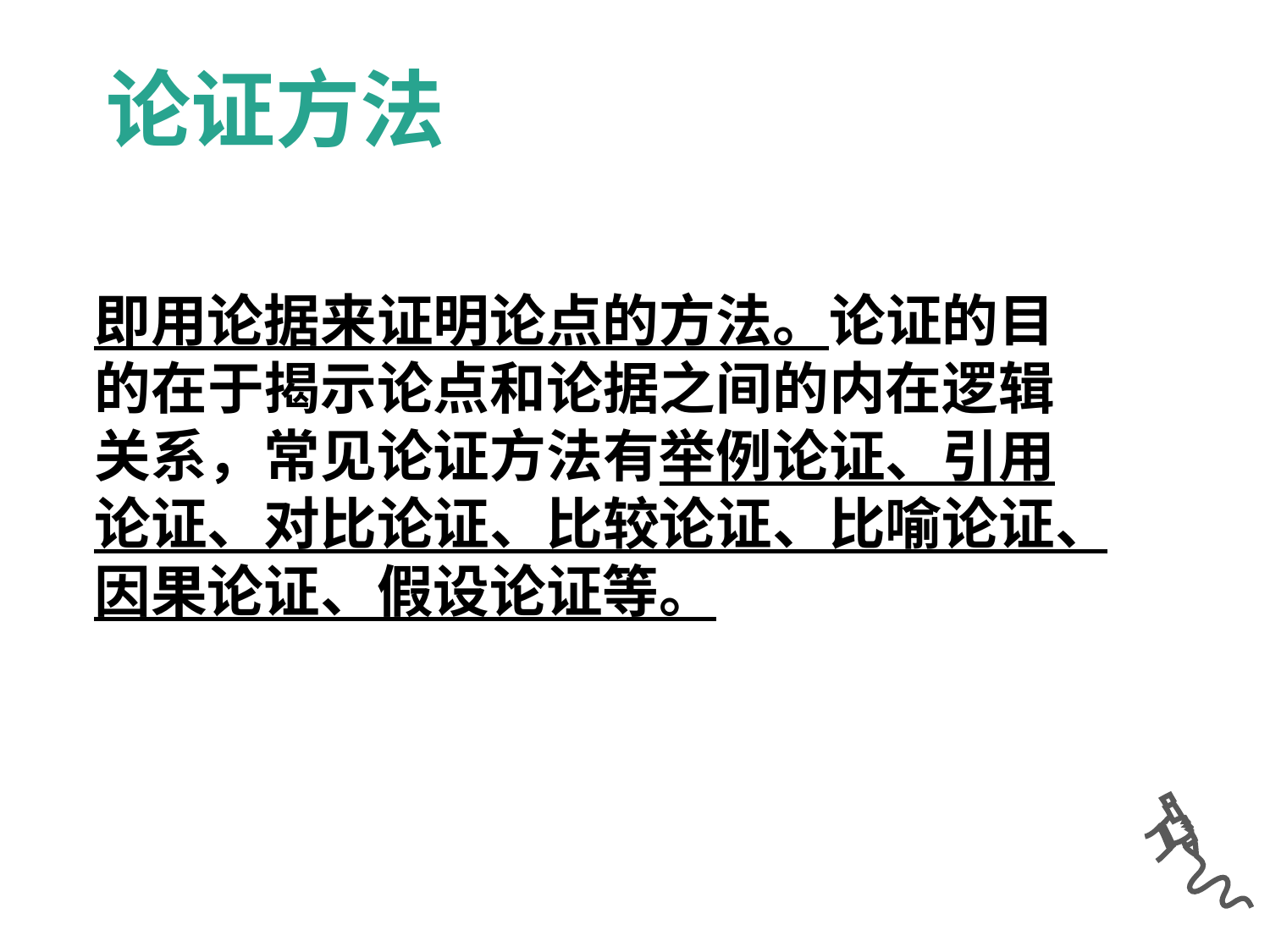

论证方法
即用论据来证明论点的方法。论证的目的在于揭示论点和论据之间的内在逻辑关系，常见论证方法有举例论证、引用论证、对比论证、比较论证、比喻论证、因果论证、假设论证等。